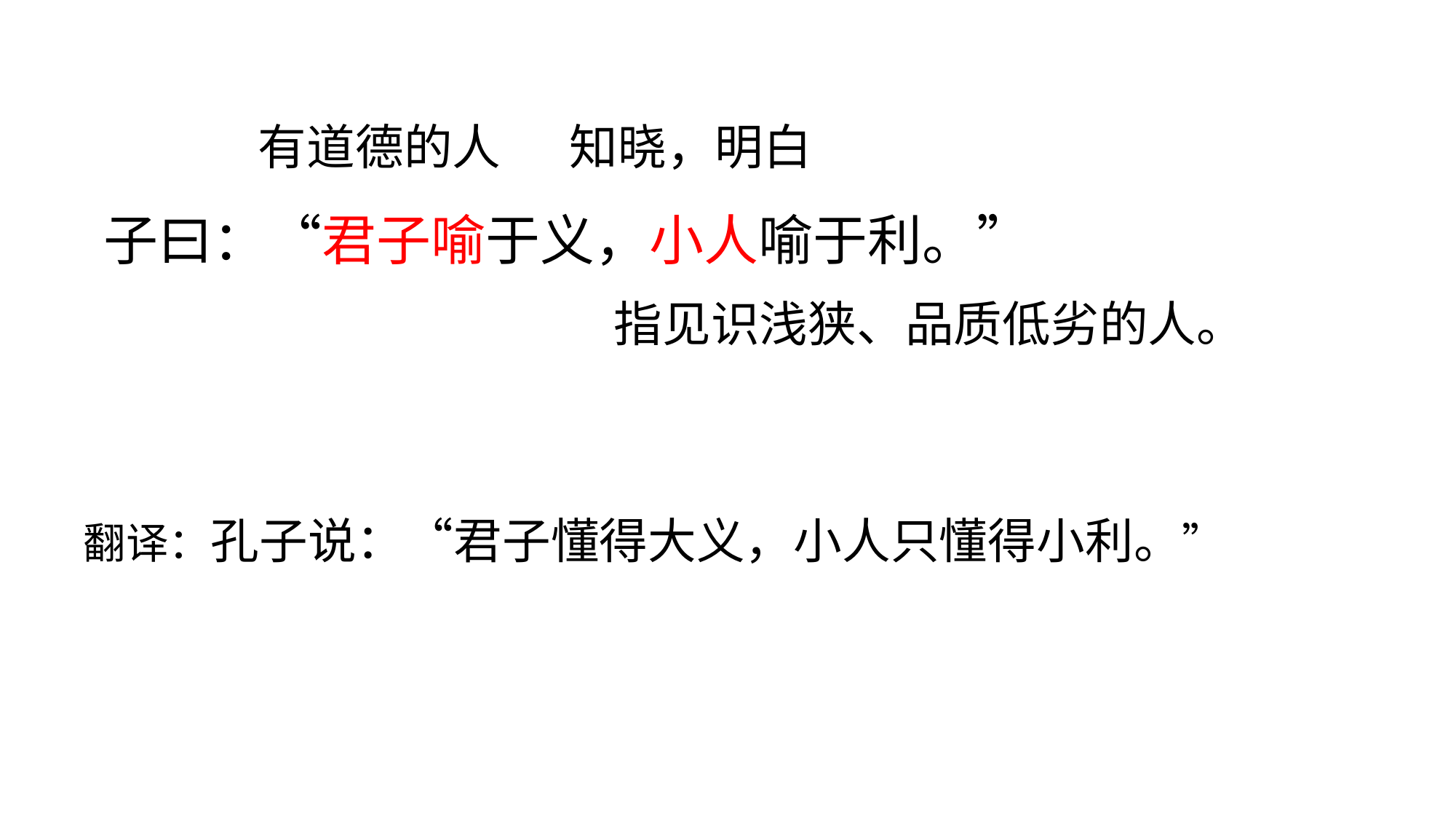

有道德的人
知晓，明白
子曰：“君子喻于义，小人喻于利。”
指见识浅狭、品质低劣的人。
翻译：孔子说：“君子懂得大义，小人只懂得小利。”